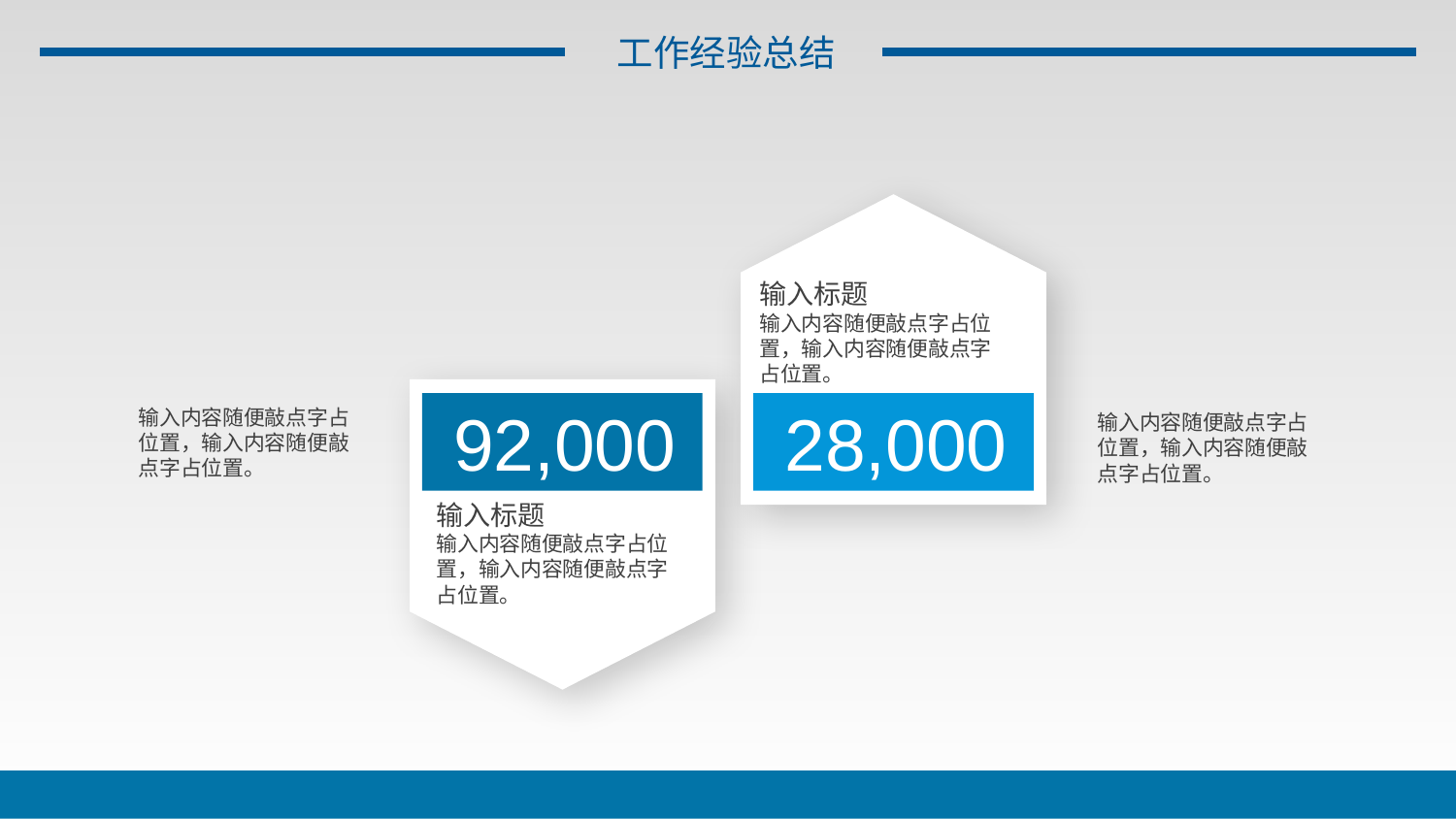

工作经验总结

输入标题
输入内容随便敲点字占位置，输入内容随便敲点字占位置。

92,000
28,000

输入内容随便敲点字占位置，输入内容随便敲点字占位置。
输入内容随便敲点字占位置，输入内容随便敲点字占位置。
输入标题
输入内容随便敲点字占位置，输入内容随便敲点字占位置。